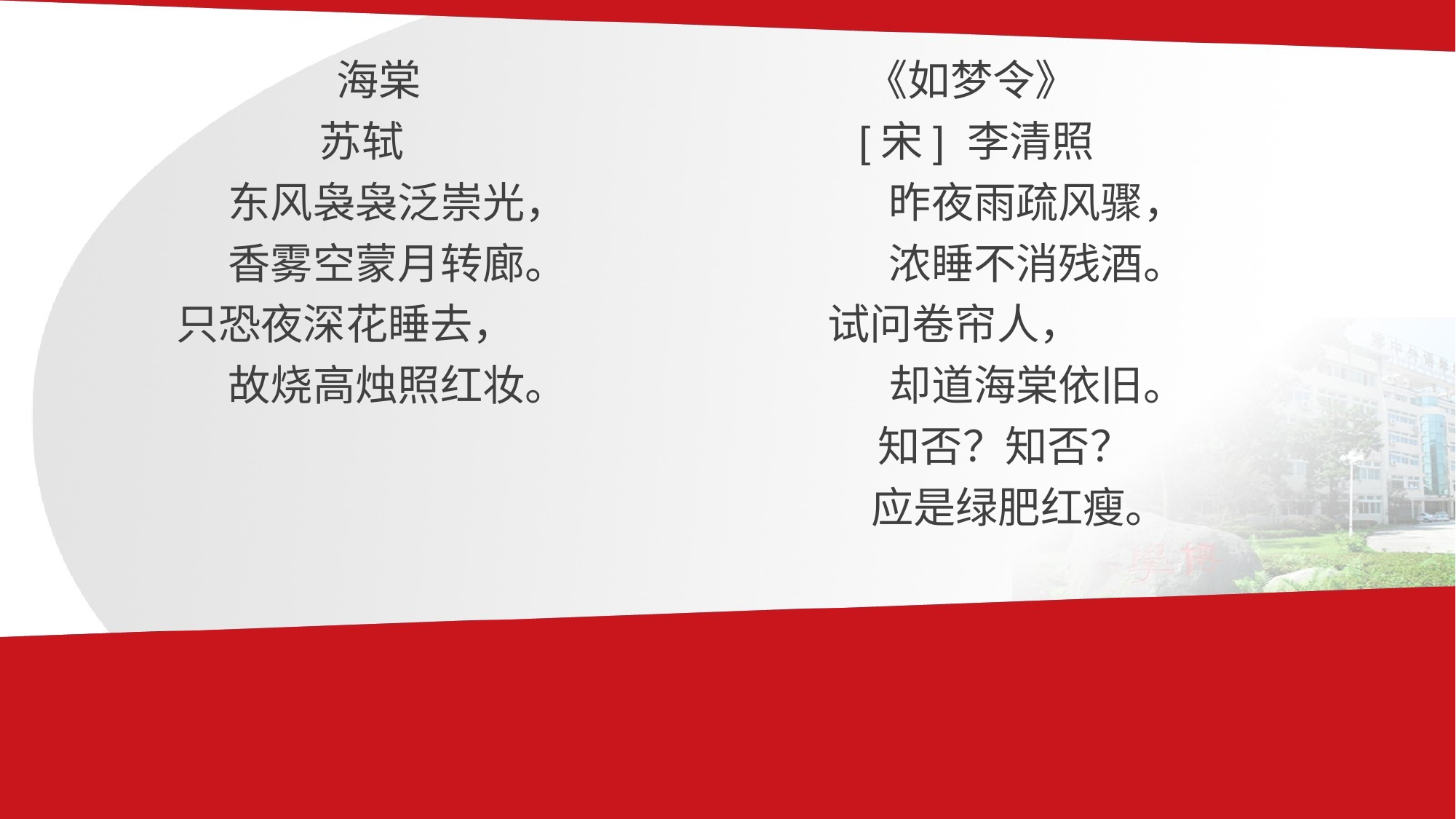

海棠                                               《如梦令》
苏轼                                               [宋] 李清照
东风袅袅泛崇光，                                  昨夜雨疏风骤，
香雾空蒙月转廊。                                  浓睡不消残酒。
        只恐夜深花睡去，                                 试问卷帘人，
故烧高烛照红妆。                                  却道海棠依旧。
                                                              知否？知否？
                                                                 应是绿肥红瘦。